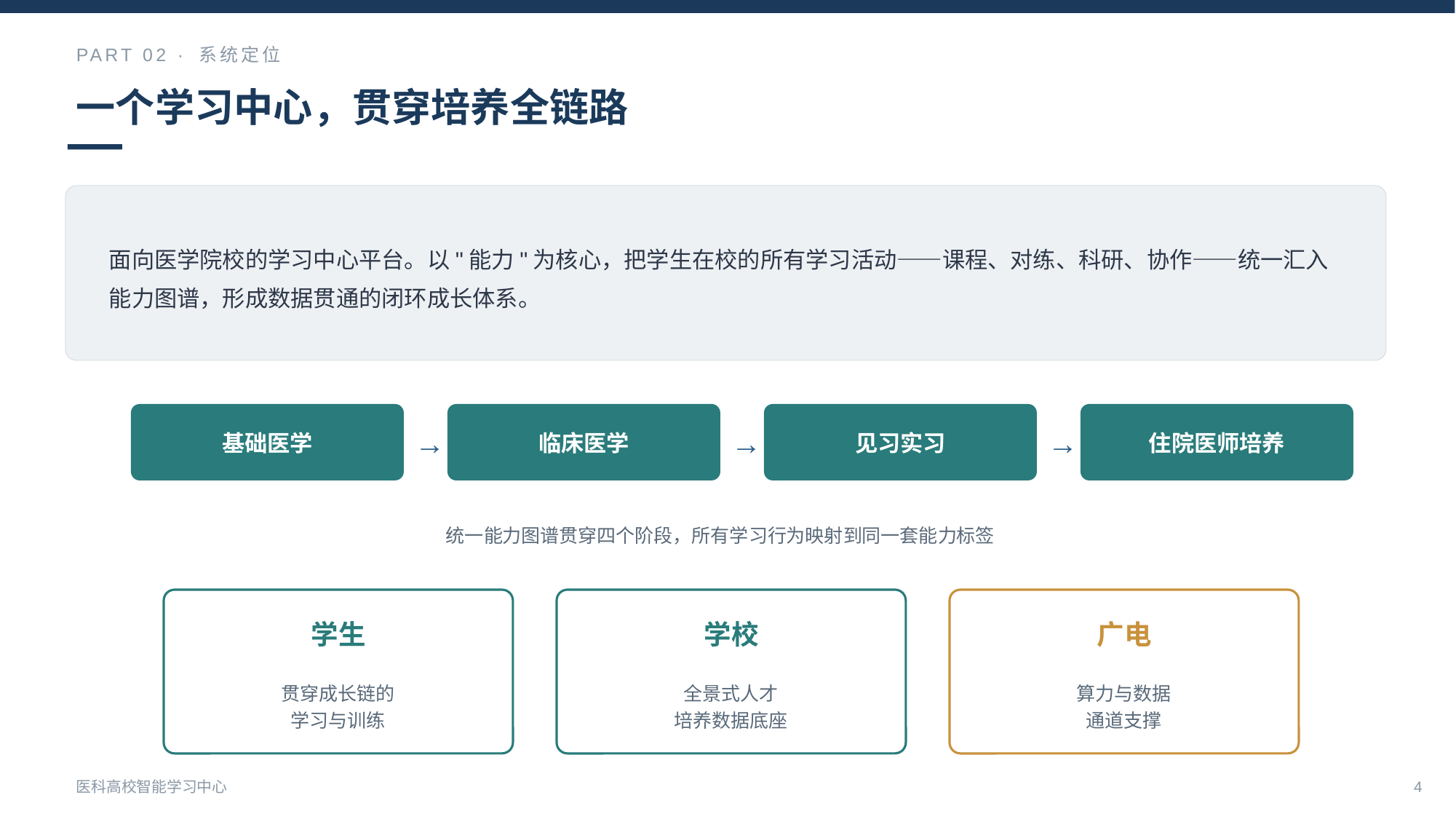

PART 02 · 系统定位
一个学习中心，贯穿培养全链路

面向医学院校的学习中心平台。以"能力"为核心，把学生在校的所有学习活动——课程、对练、科研、协作——统一汇入能力图谱，形成数据贯通的闭环成长体系。

→

→

→

基础医学
临床医学
见习实习
住院医师培养
统一能力图谱贯穿四个阶段，所有学习行为映射到同一套能力标签

学生
学校
广电
贯穿成长链的
学习与训练
全景式人才
培养数据底座
算力与数据
通道支撑
医科高校智能学习中心
4